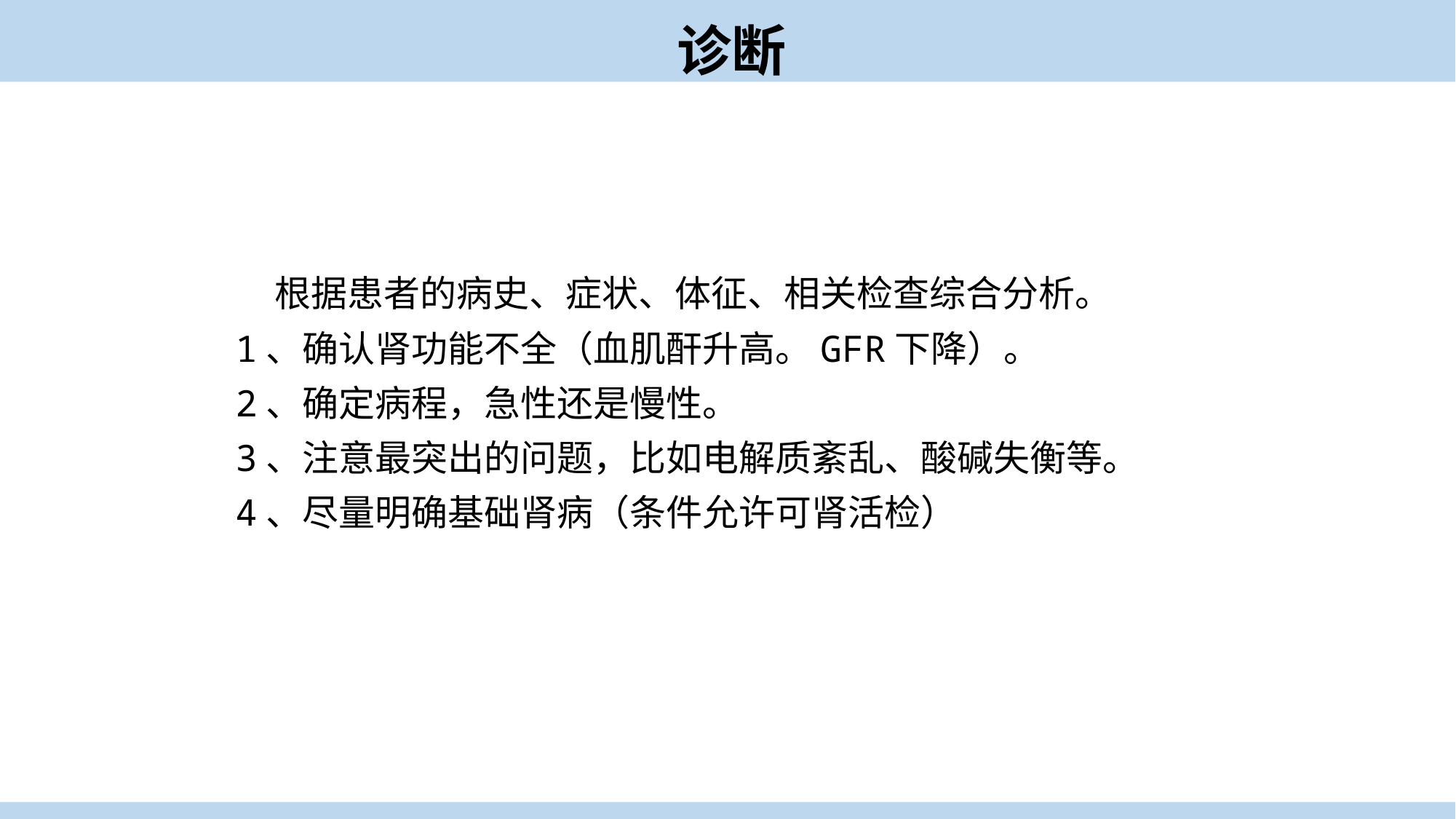

诊断
   根据患者的病史、症状、体征、相关检查综合分析。
1、确认肾功能不全（血肌酐升高。GFR下降）。
2、确定病程，急性还是慢性。
3、注意最突出的问题，比如电解质紊乱、酸碱失衡等。
4、尽量明确基础肾病（条件允许可肾活检）